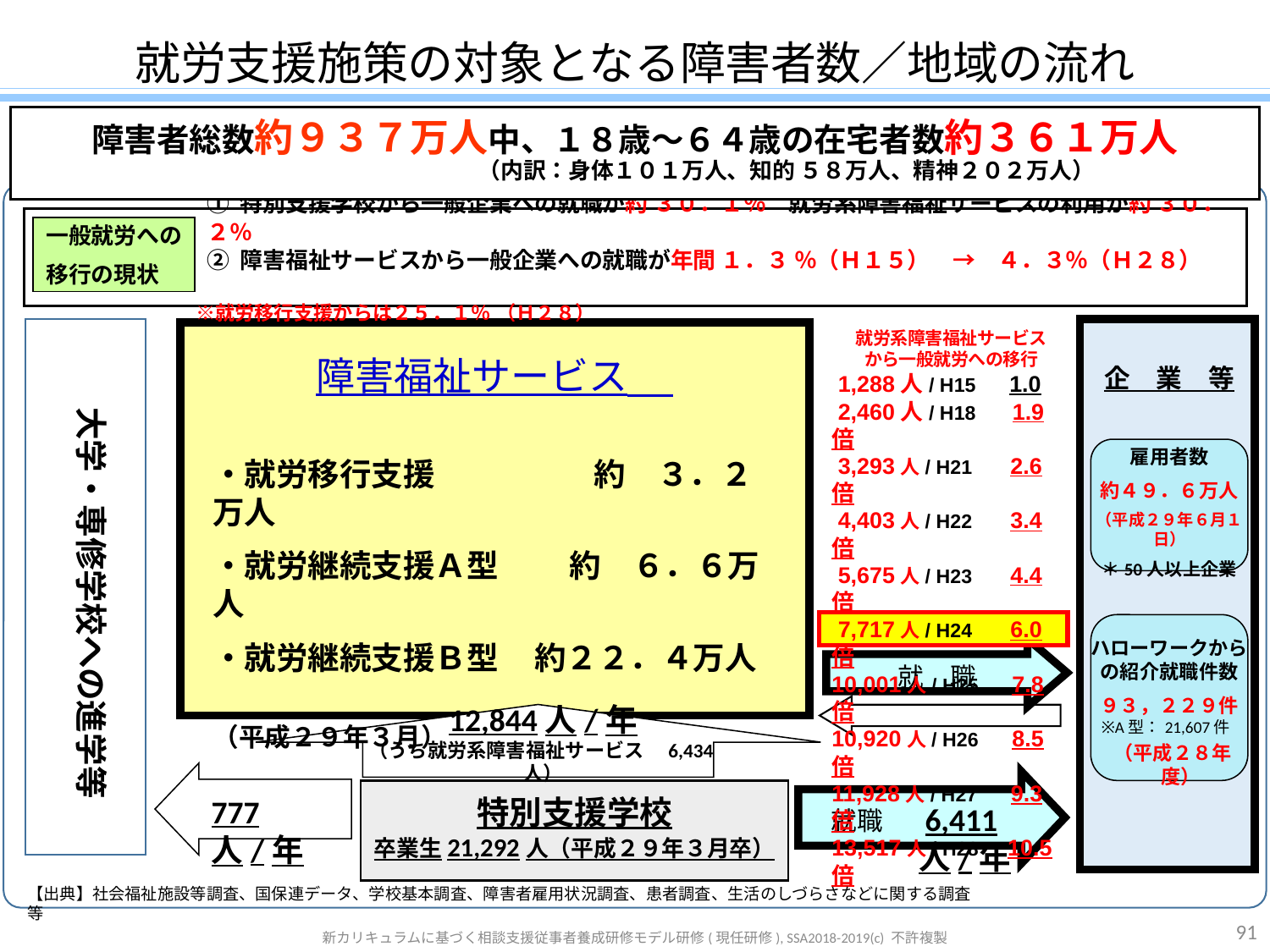

就労支援施策の対象となる障害者数／地域の流れ
障害者総数約９３７万人中、１８歳～６４歳の在宅者数約３６１万人
（内訳：身体１０１万人、知的 ５８万人、精神２０２万人）

① 特別支援学校から一般企業への就職が約 ３０．１％　就労系障害福祉サービスの利用が約 ３０．２％
② 障害福祉サービスから一般企業への就職が年間 １．３ ％（Ｈ１５）　→　４．３％（Ｈ２８）
　　　　　　　　　　　　　　　　　　　　　　　　　　　　　　　　　　　　　　　　　　※就労移行支援からは２５．１％ （Ｈ２８）
一般就労への
移行の現状

就労系障害福祉サービス
から一般就労への移行
 1,288人/ H15　 1.0
 2,460人/ H18　 1.9 倍
 3,293人/ H21　  2.6 倍
 4,403人/ H22　  3.4 倍
 5,675人/ H23　  4.4 倍
 7,717人/ H24　  6.0 倍
10,001人/ H25　 7.8 倍
10,920人/ H26　 8.5 倍
11,928人/ H27　 9.3 倍
13,517人/ H28　10.5倍

障害福祉サービス
企　業　等

大学・専修学校への進学等

雇用者数
約４９．６万人
（平成２９年６月１日）
＊50人以上企業

・就労移行支援　　　　　約　３．２万人
・就労継続支援Ａ型　　 約　６．６万人
・就労継続支援Ｂ型     約２２．４万人
　　　　　　　　　　　　　　　　　　　　　（平成２９年３月）

ハローワークからの紹介就職件数
９３，２２９件
（平成２８年度）
※A型：21,607件

就　職

12,844人/年
（うち就労系障害福祉サービス　6,434人）

特別支援学校
卒業生21,292人（平成２９年３月卒）
777人/年
6,411人/年
就職
【出典】社会福祉施設等調査、国保連データ、学校基本調査、障害者雇用状況調査、患者調査、生活のしづらさなどに関する調査　等
91
新カリキュラムに基づく相談支援従事者養成研修モデル研修(現任研修), SSA2018-2019(c) 不許複製